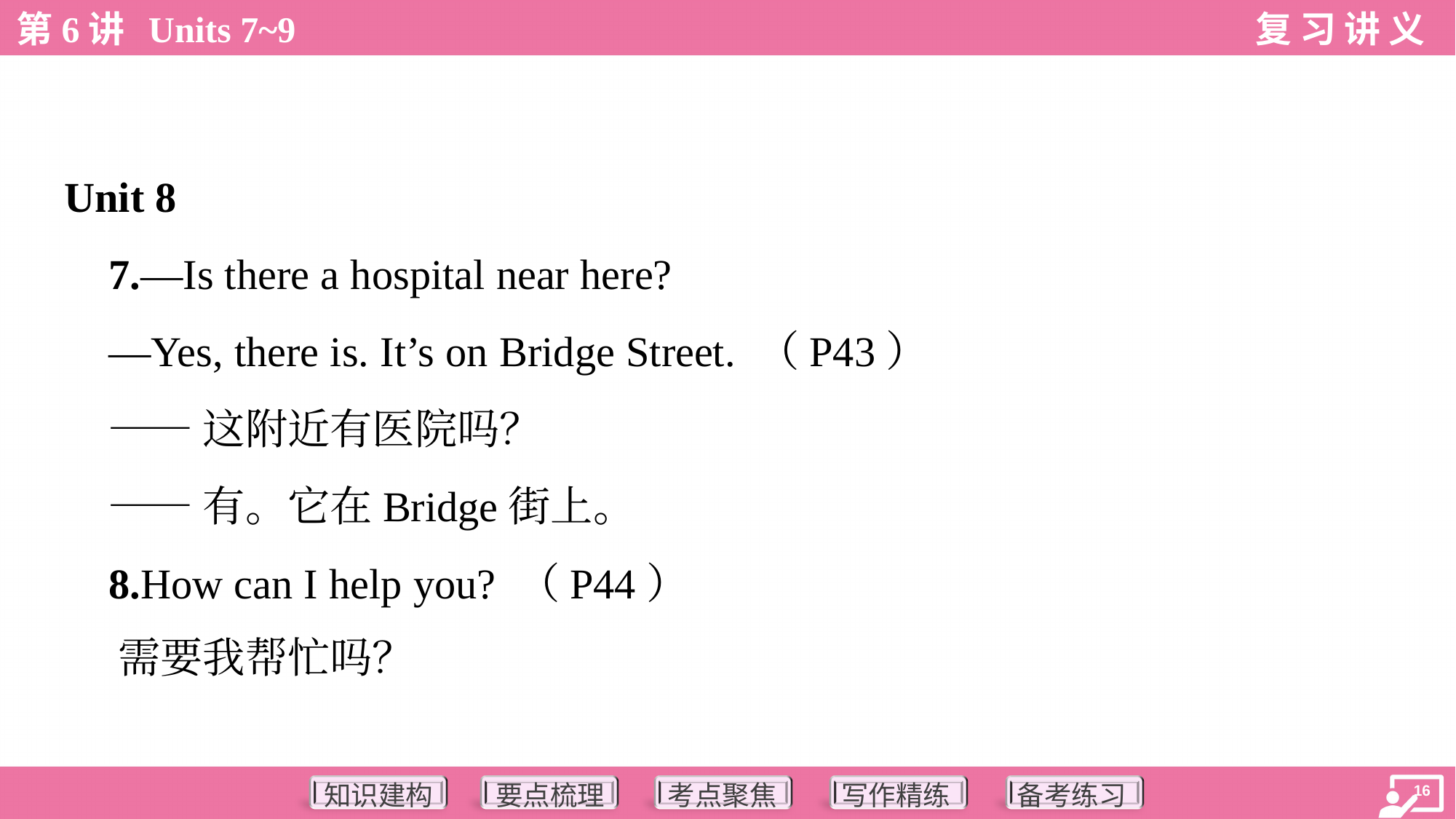

Unit 8
    7.—Is there a hospital near here?
    —Yes, there is. It’s on Bridge Street. （P43）
    ——这附近有医院吗？
    ——有。它在Bridge街上。
    8.How can I help you? （P44）
    需要我帮忙吗？